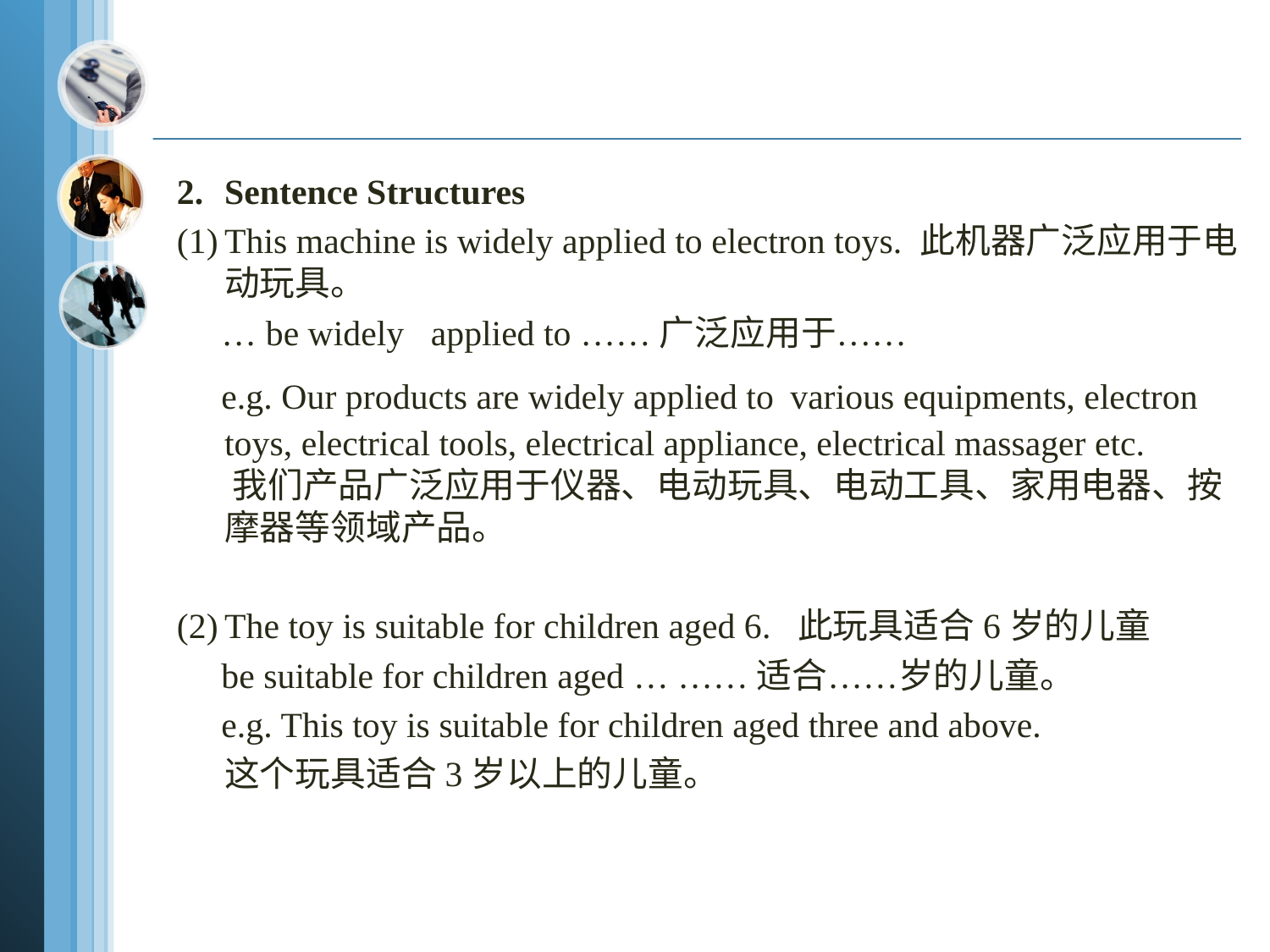

2.	Sentence Structures
(1)	This machine is widely applied to electron toys. 此机器广泛应用于电动玩具。
     … be widely   applied to ……广泛应用于……
     e.g. Our products are widely applied to various equipments, electron toys, electrical tools, electrical appliance, electrical massager etc.
      我们产品广泛应用于仪器、电动玩具、电动工具、家用电器、按摩器等领域产品。

(2)	The toy is suitable for children aged 6.  此玩具适合6岁的儿童
     be suitable for children aged … ……适合……岁的儿童。
     e.g. This toy is suitable for children aged three and above.
     这个玩具适合3岁以上的儿童。